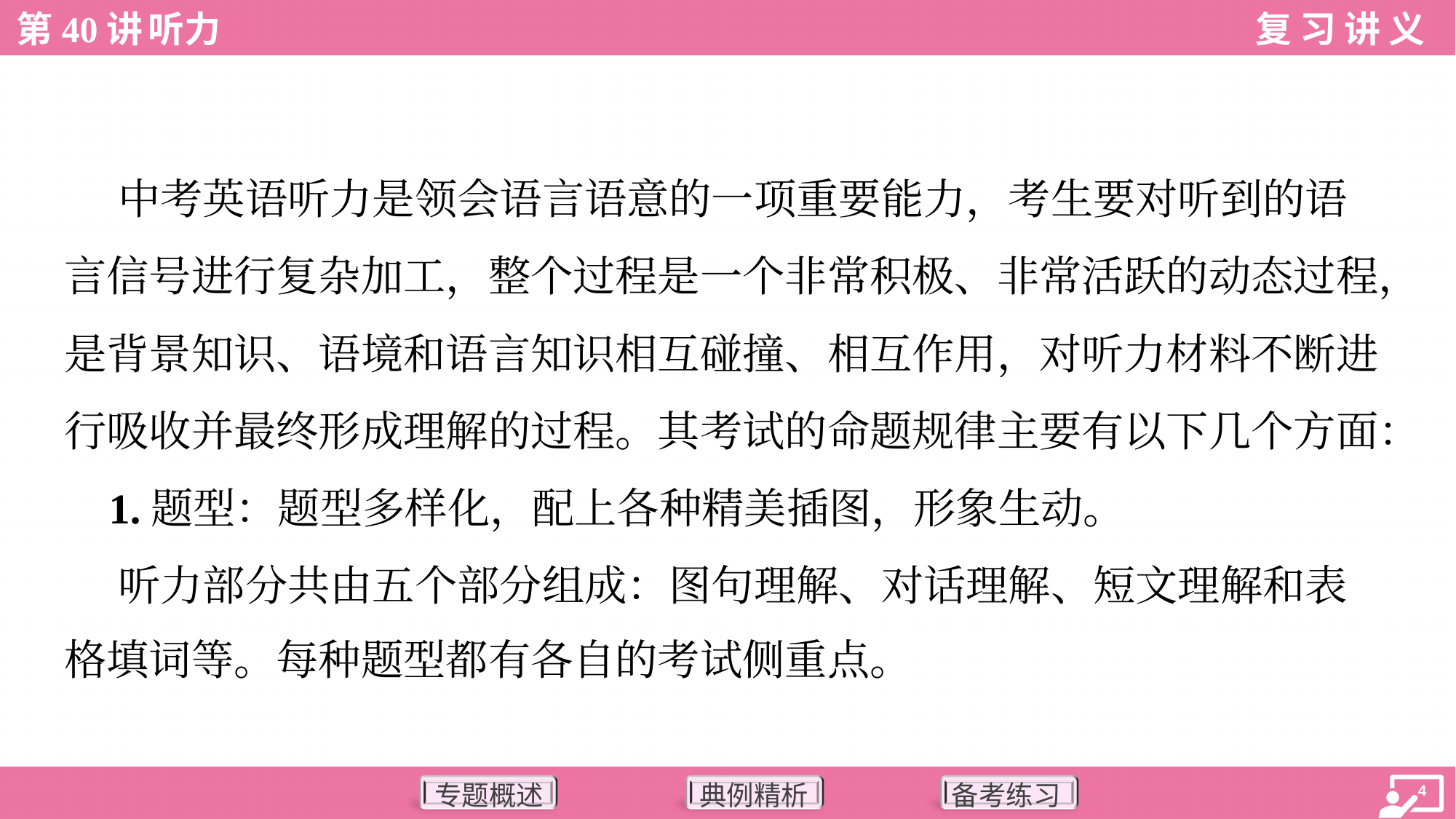

中考英语听力是领会语言语意的一项重要能力，考生要对听到的语
言信号进行复杂加工，整个过程是一个非常积极、非常活跃的动态过程，
是背景知识、语境和语言知识相互碰撞、相互作用，对听力材料不断进
行吸收并最终形成理解的过程。其考试的命题规律主要有以下几个方面：
    1.题型：题型多样化，配上各种精美插图，形象生动。
    听力部分共由五个部分组成：图句理解、对话理解、短文理解和表
格填词等。每种题型都有各自的考试侧重点。